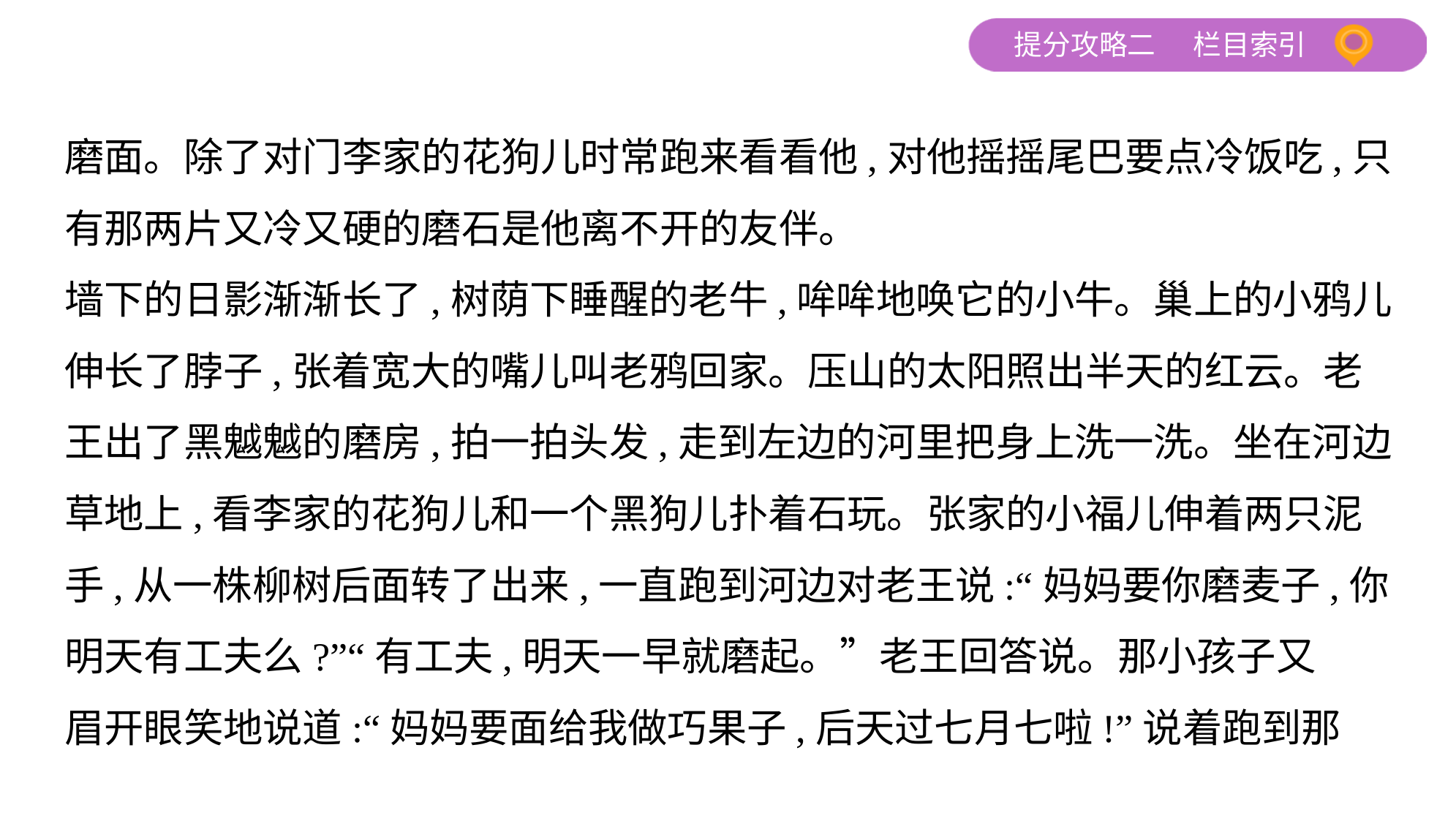

磨面。除了对门李家的花狗儿时常跑来看看他,对他摇摇尾巴要点冷饭吃,只
有那两片又冷又硬的磨石是他离不开的友伴。
墙下的日影渐渐长了,树荫下睡醒的老牛,哞哞地唤它的小牛。巢上的小鸦儿
伸长了脖子,张着宽大的嘴儿叫老鸦回家。压山的太阳照出半天的红云。老
王出了黑魆魆的磨房,拍一拍头发,走到左边的河里把身上洗一洗。坐在河边
草地上,看李家的花狗儿和一个黑狗儿扑着石玩。张家的小福儿伸着两只泥
手,从一株柳树后面转了出来,一直跑到河边对老王说:“妈妈要你磨麦子,你
明天有工夫么?”“有工夫,明天一早就磨起。”老王回答说。那小孩子又
眉开眼笑地说道:“妈妈要面给我做巧果子,后天过七月七啦!”说着跑到那